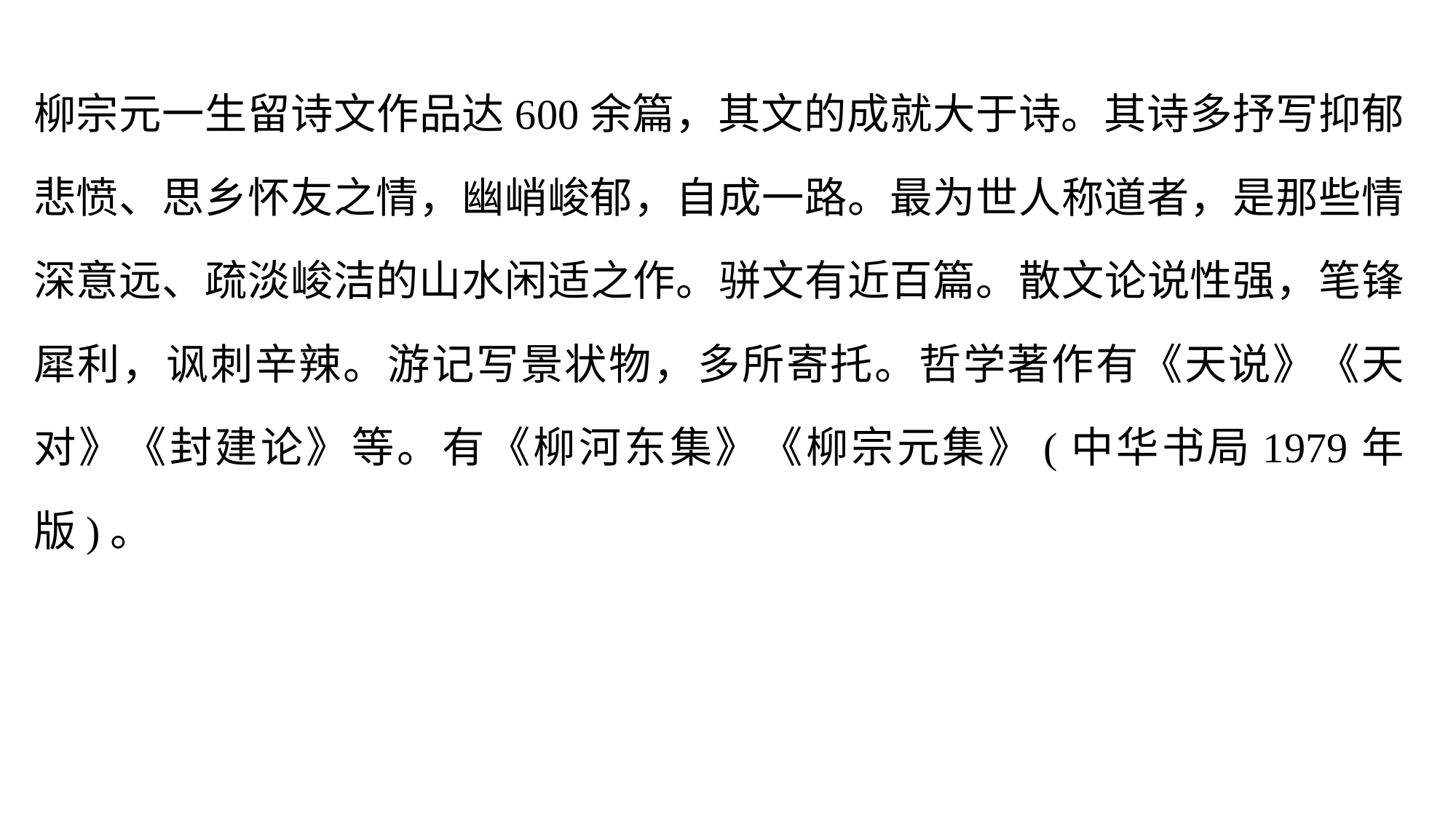

柳宗元一生留诗文作品达600余篇，其文的成就大于诗。其诗多抒写抑郁悲愤、思乡怀友之情，幽峭峻郁，自成一路。最为世人称道者，是那些情深意远、疏淡峻洁的山水闲适之作。骈文有近百篇。散文论说性强，笔锋犀利，讽刺辛辣。游记写景状物，多所寄托。哲学著作有《天说》《天对》《封建论》等。有《柳河东集》《柳宗元集》(中华书局1979年版)。